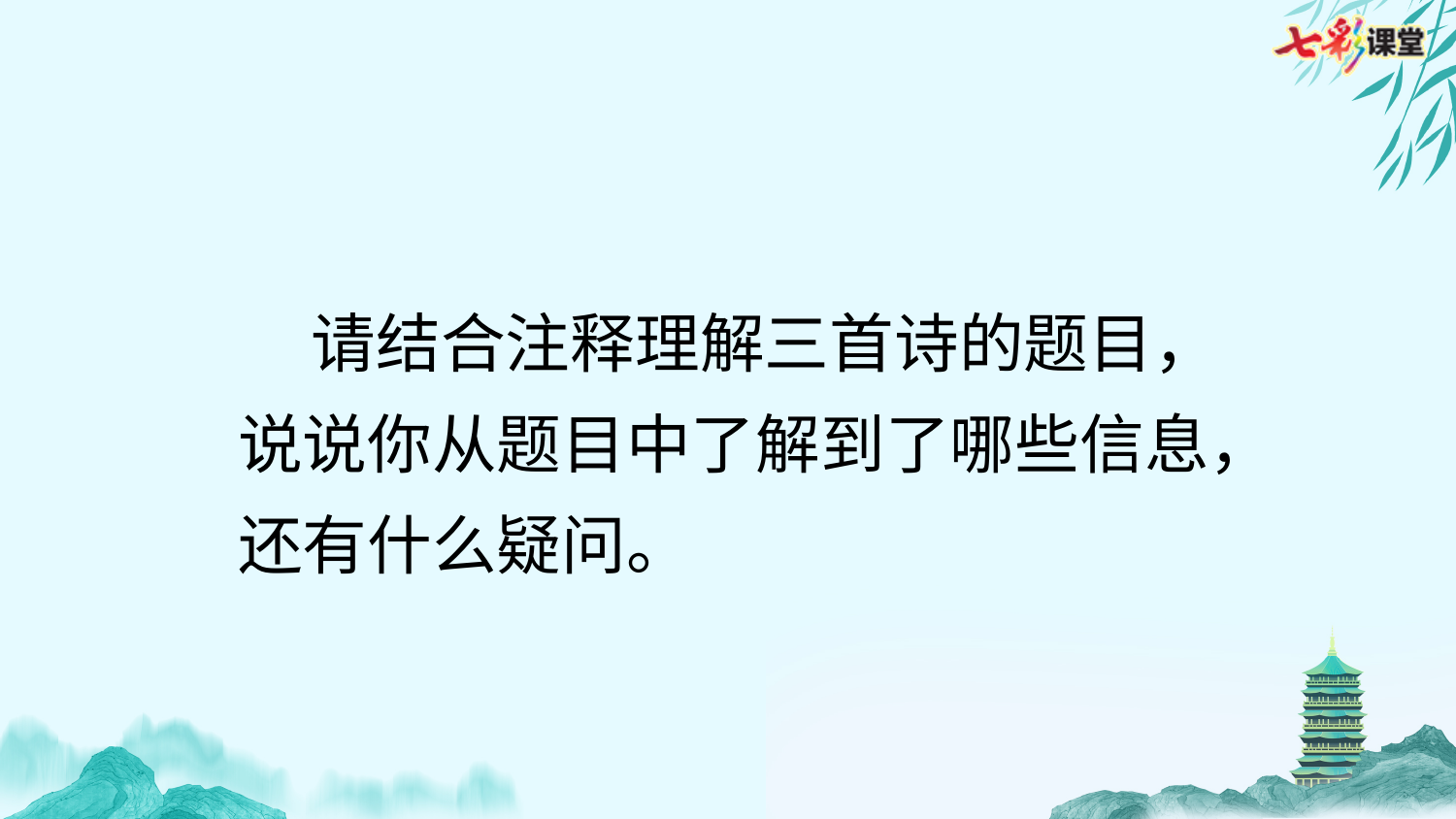

请结合注释理解三首诗的题目，说说你从题目中了解到了哪些信息，还有什么疑问。